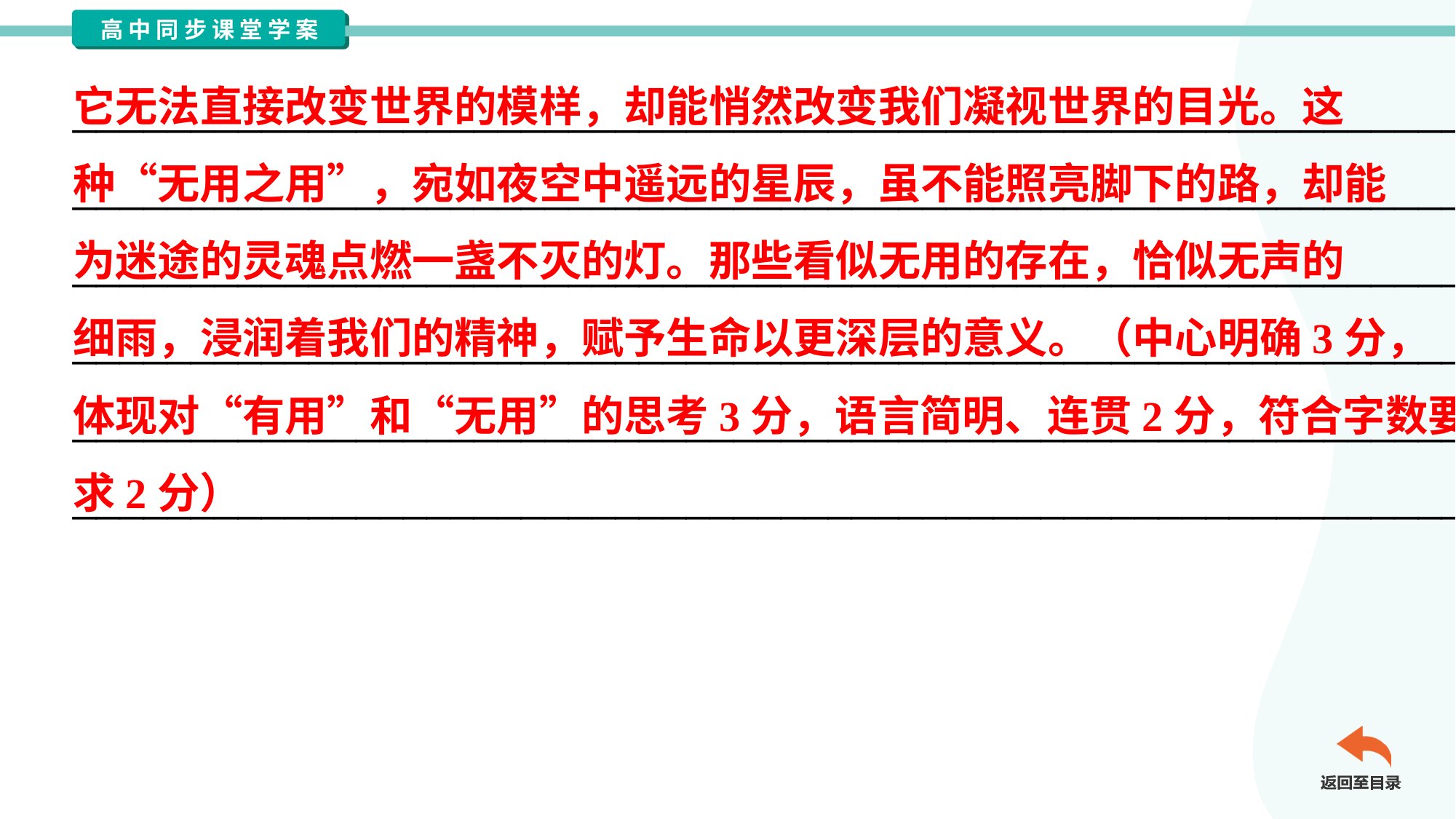

它无法直接改变世界的模样，却能悄然改变我们凝视世界的目光。这
种“无用之用”，宛如夜空中遥远的星辰，虽不能照亮脚下的路，却能
为迷途的灵魂点燃一盏不灭的灯。那些看似无用的存在，恰似无声的
细雨，浸润着我们的精神，赋予生命以更深层的意义。（中心明确3分，
体现对“有用”和“无用”的思考3分，语言简明、连贯2分，符合字数要
求2分）
_____________________________________________________________
_____________________________________________________________
_____________________________________________________________
_____________________________________________________________
_____________________________________________________________
_____________________________________________________________